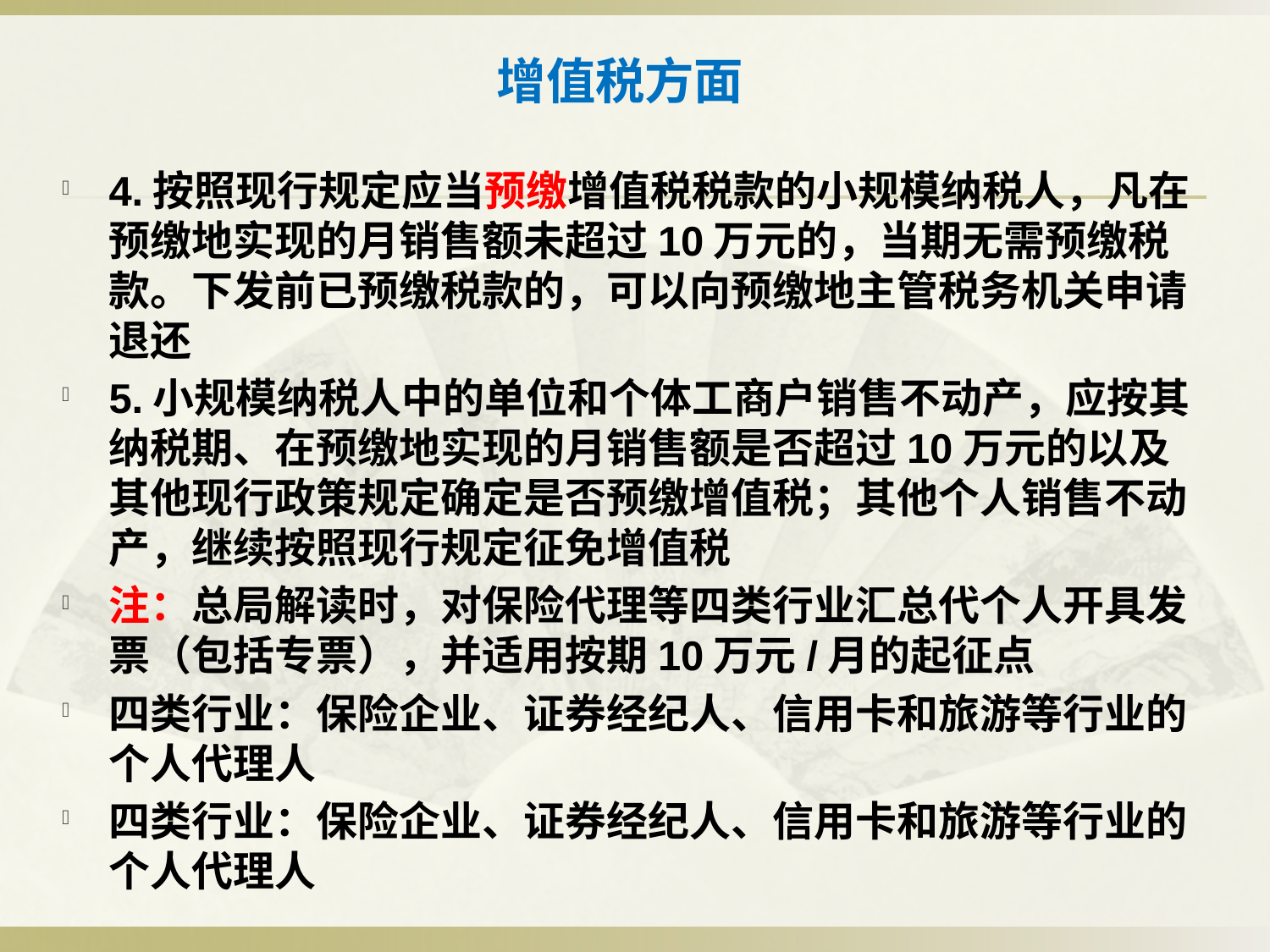

# 增值税方面
4.按照现行规定应当预缴增值税税款的小规模纳税人，凡在预缴地实现的月销售额未超过10万元的，当期无需预缴税款。下发前已预缴税款的，可以向预缴地主管税务机关申请退还
5.小规模纳税人中的单位和个体工商户销售不动产，应按其纳税期、在预缴地实现的月销售额是否超过10万元的以及其他现行政策规定确定是否预缴增值税；其他个人销售不动产，继续按照现行规定征免增值税
注：总局解读时，对保险代理等四类行业汇总代个人开具发票（包括专票），并适用按期10万元/月的起征点
四类行业：保险企业、证券经纪人、信用卡和旅游等行业的个人代理人
四类行业：保险企业、证券经纪人、信用卡和旅游等行业的个人代理人